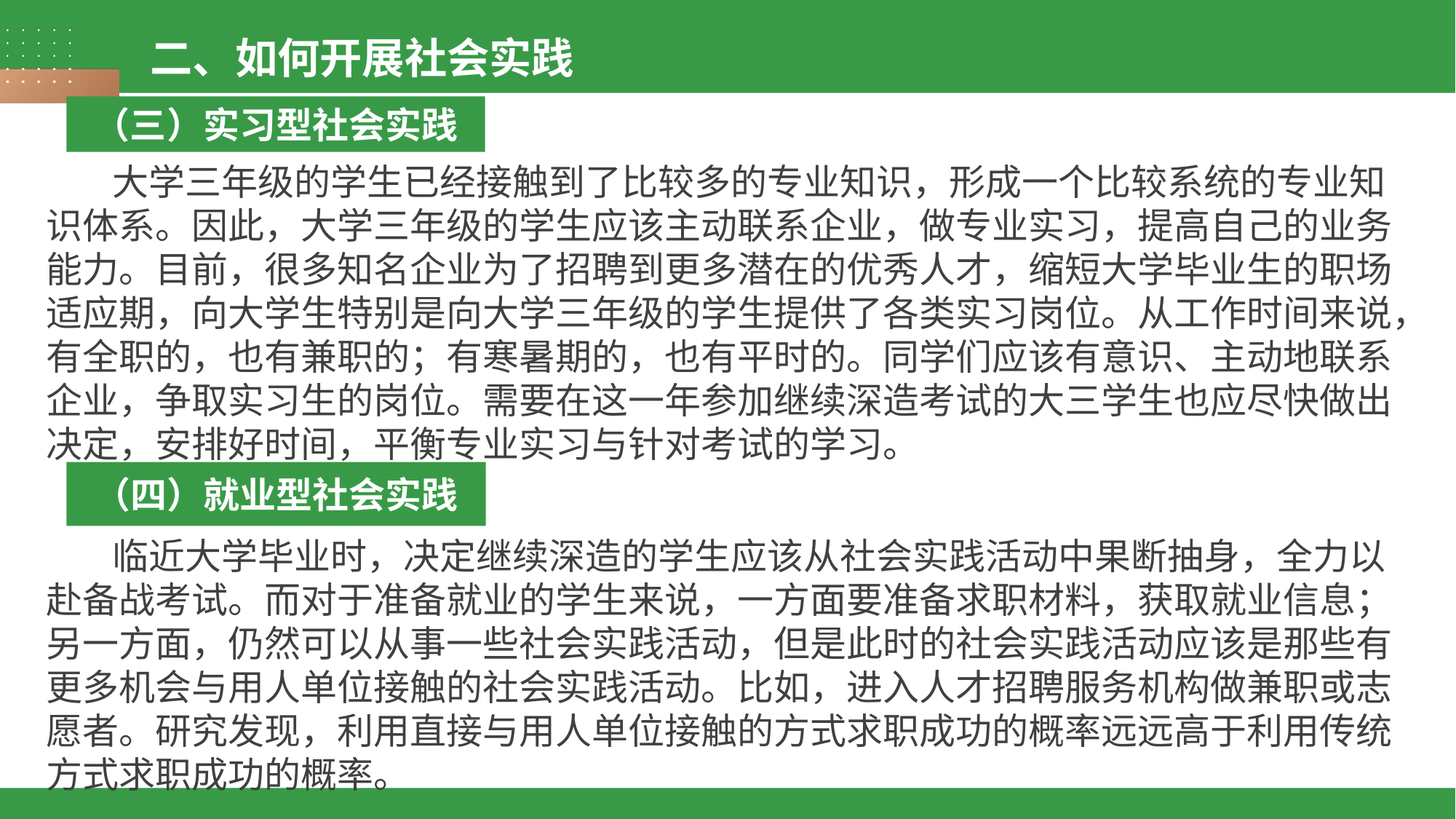

二、如何开展社会实践
（三）实习型社会实践
       大学三年级的学生已经接触到了比较多的专业知识，形成一个比较系统的专业知识体系。因此，大学三年级的学生应该主动联系企业，做专业实习，提高自己的业务能力。目前，很多知名企业为了招聘到更多潜在的优秀人才，缩短大学毕业生的职场适应期，向大学生特别是向大学三年级的学生提供了各类实习岗位。从工作时间来说，有全职的，也有兼职的；有寒暑期的，也有平时的。同学们应该有意识、主动地联系企业，争取实习生的岗位。需要在这一年参加继续深造考试的大三学生也应尽快做出决定，安排好时间，平衡专业实习与针对考试的学习。
（四）就业型社会实践
       临近大学毕业时，决定继续深造的学生应该从社会实践活动中果断抽身，全力以赴备战考试。而对于准备就业的学生来说，一方面要准备求职材料，获取就业信息；另一方面，仍然可以从事一些社会实践活动，但是此时的社会实践活动应该是那些有更多机会与用人单位接触的社会实践活动。比如，进入人才招聘服务机构做兼职或志愿者。研究发现，利用直接与用人单位接触的方式求职成功的概率远远高于利用传统方式求职成功的概率。